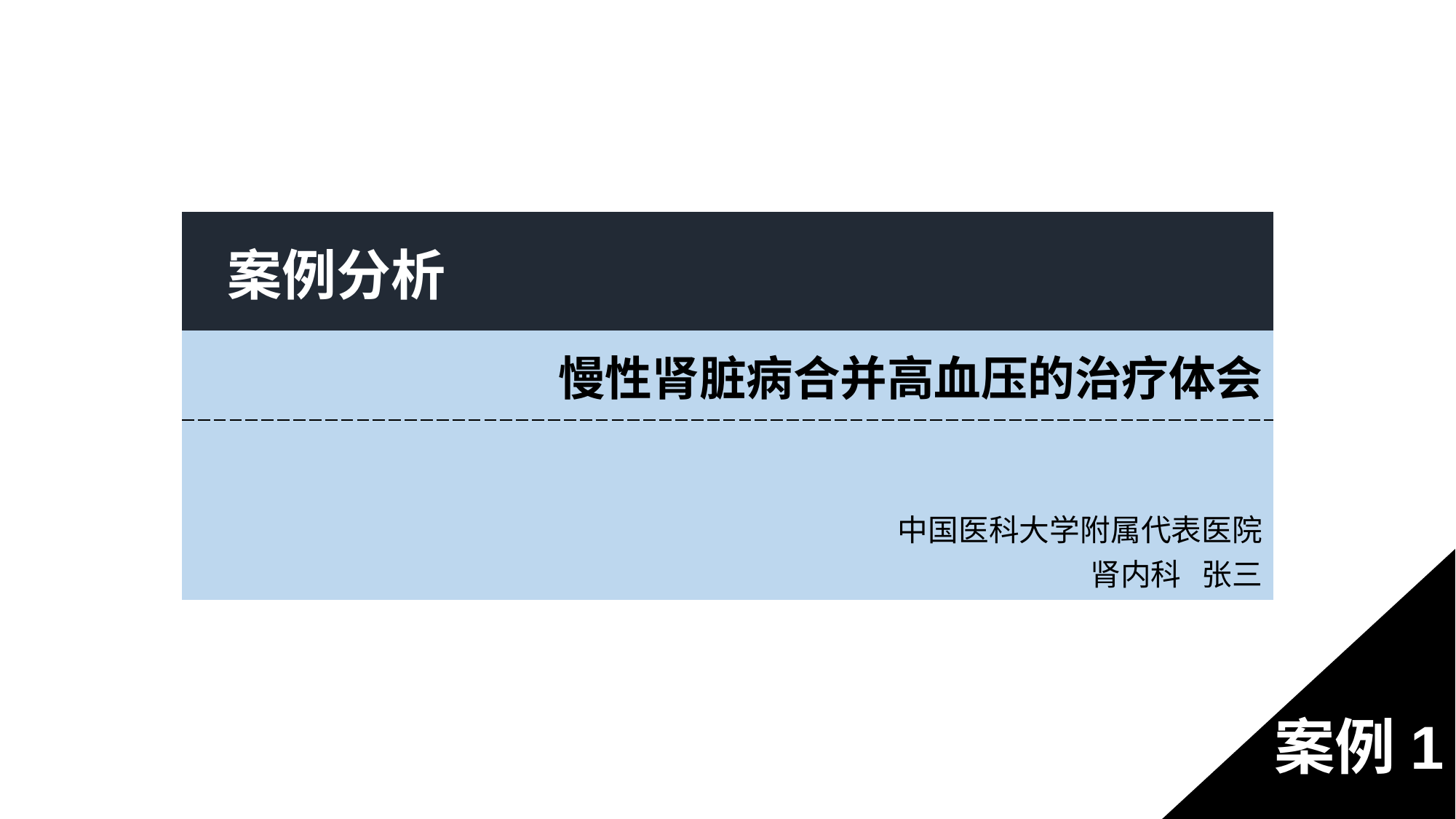

| 案例分析 |
| --- |
| 慢性肾脏病合并高血压的治疗体会 |
| 中国医科大学附属代表医院 肾内科 张三 |

案例1